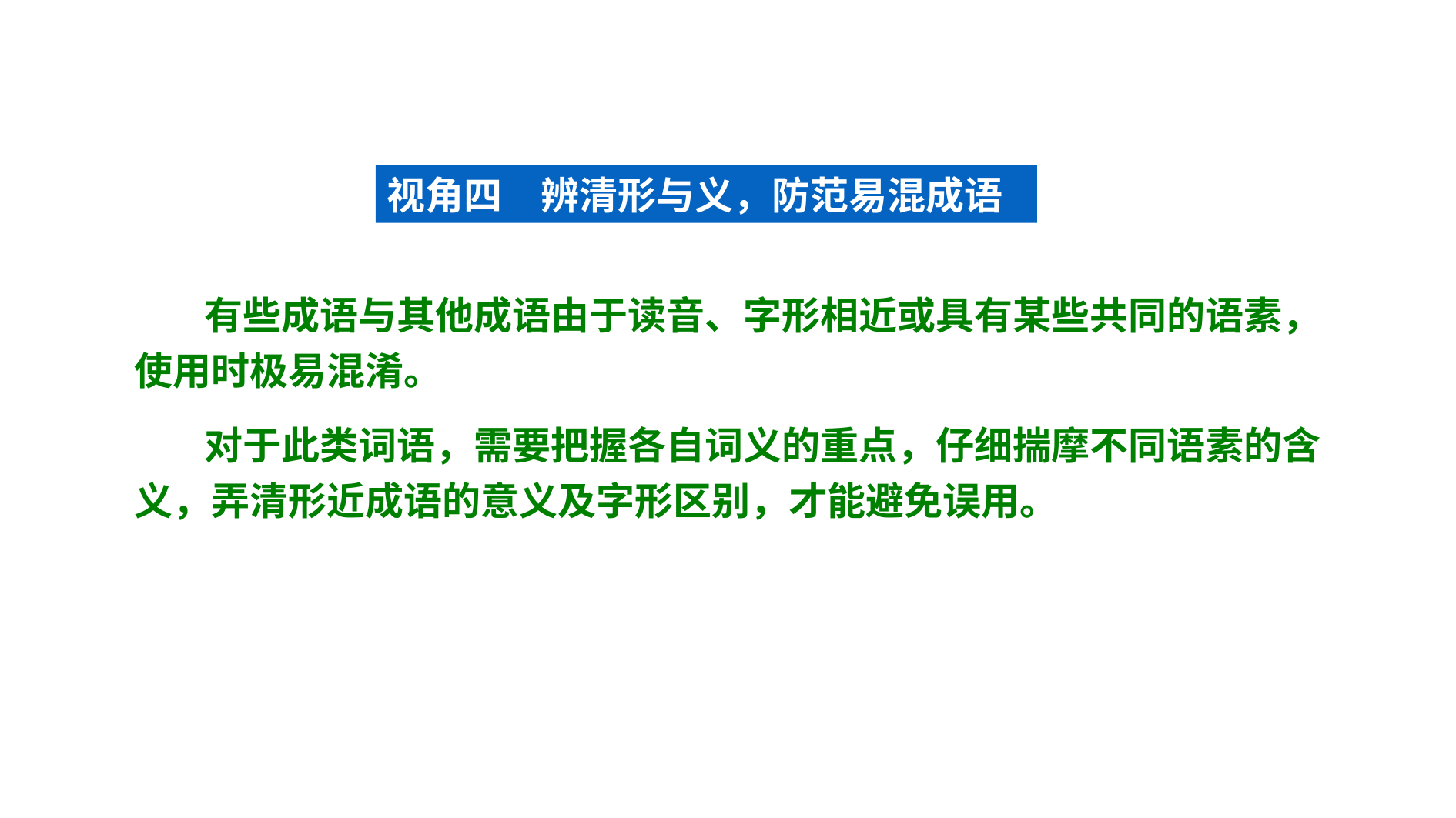

视角四　辨清形与义，防范易混成语
       有些成语与其他成语由于读音、字形相近或具有某些共同的语素，使用时极易混淆。
       对于此类词语，需要把握各自词义的重点，仔细揣摩不同语素的含义，弄清形近成语的意义及字形区别，才能避免误用。